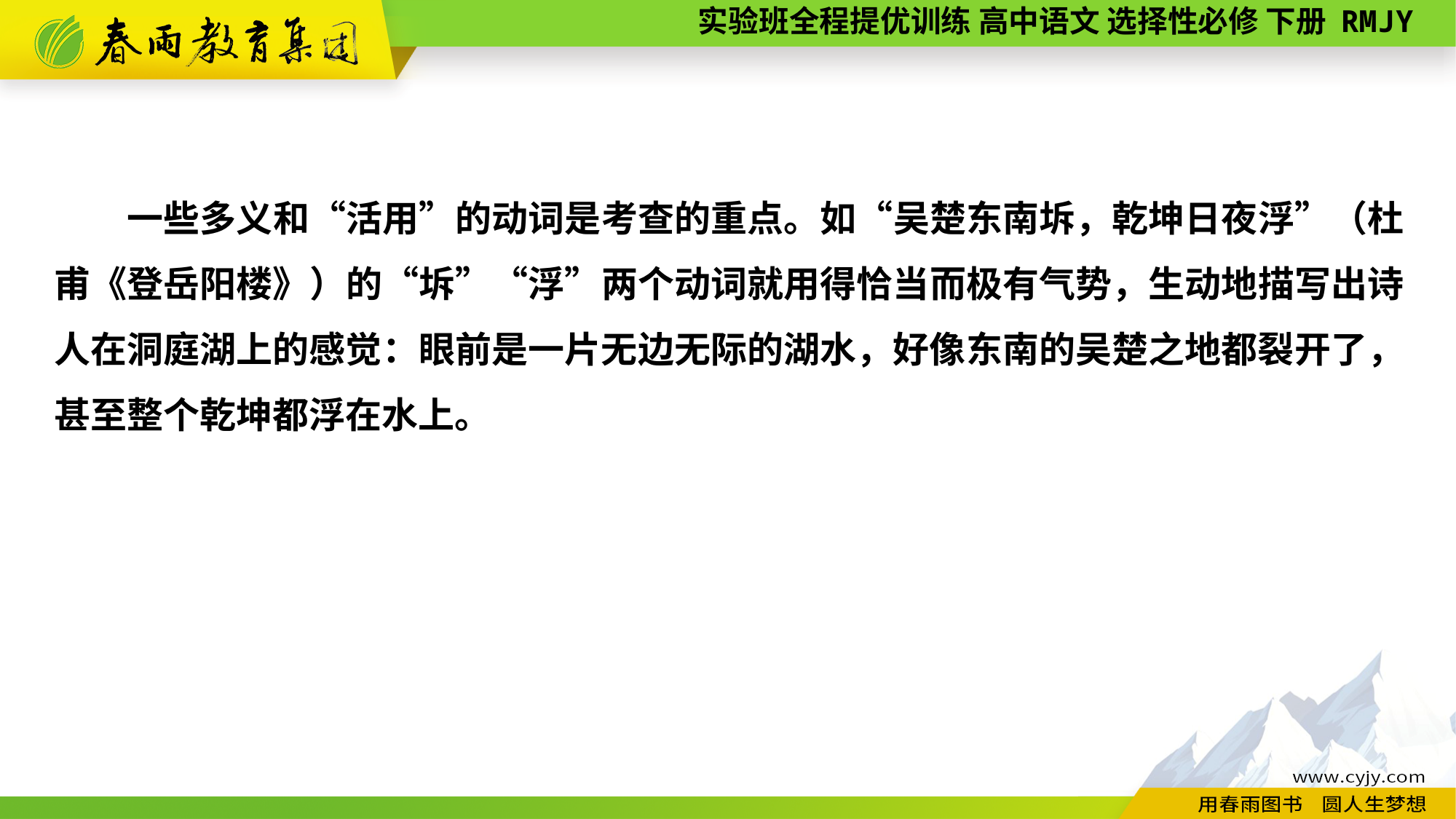

一些多义和“活用”的动词是考查的重点。如“吴楚东南坼，乾坤日夜浮”（杜甫《登岳阳楼》）的“坼”“浮”两个动词就用得恰当而极有气势，生动地描写出诗人在洞庭湖上的感觉：眼前是一片无边无际的湖水，好像东南的吴楚之地都裂开了，甚至整个乾坤都浮在水上。